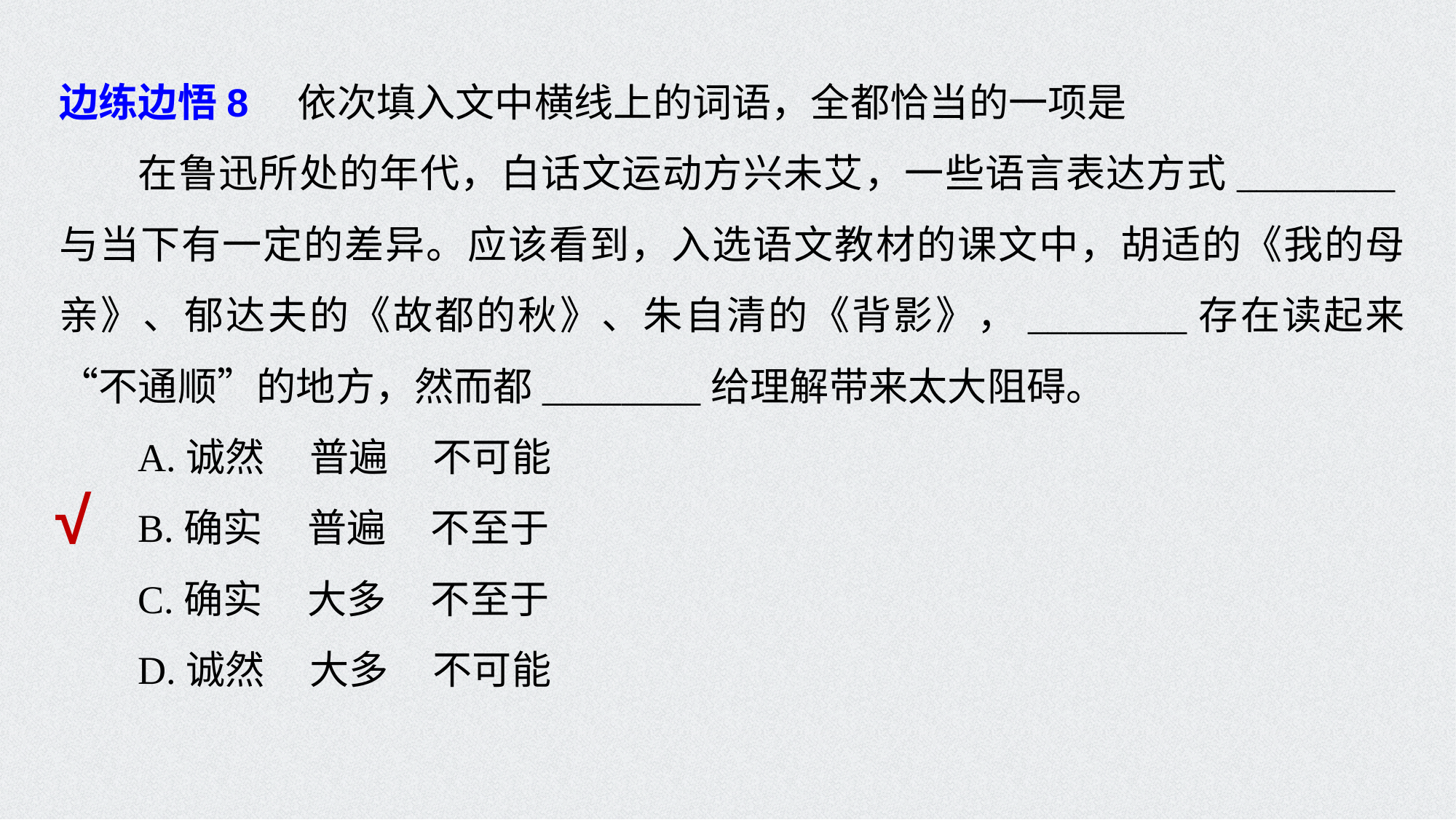

边练边悟8　依次填入文中横线上的词语，全都恰当的一项是
在鲁迅所处的年代，白话文运动方兴未艾，一些语言表达方式________与当下有一定的差异。应该看到，入选语文教材的课文中，胡适的《我的母亲》、郁达夫的《故都的秋》、朱自清的《背影》，________存在读起来“不通顺”的地方，然而都________给理解带来太大阻碍。
A.诚然     普遍     不可能
B.确实     普遍     不至于
C.确实     大多     不至于
D.诚然     大多     不可能
√